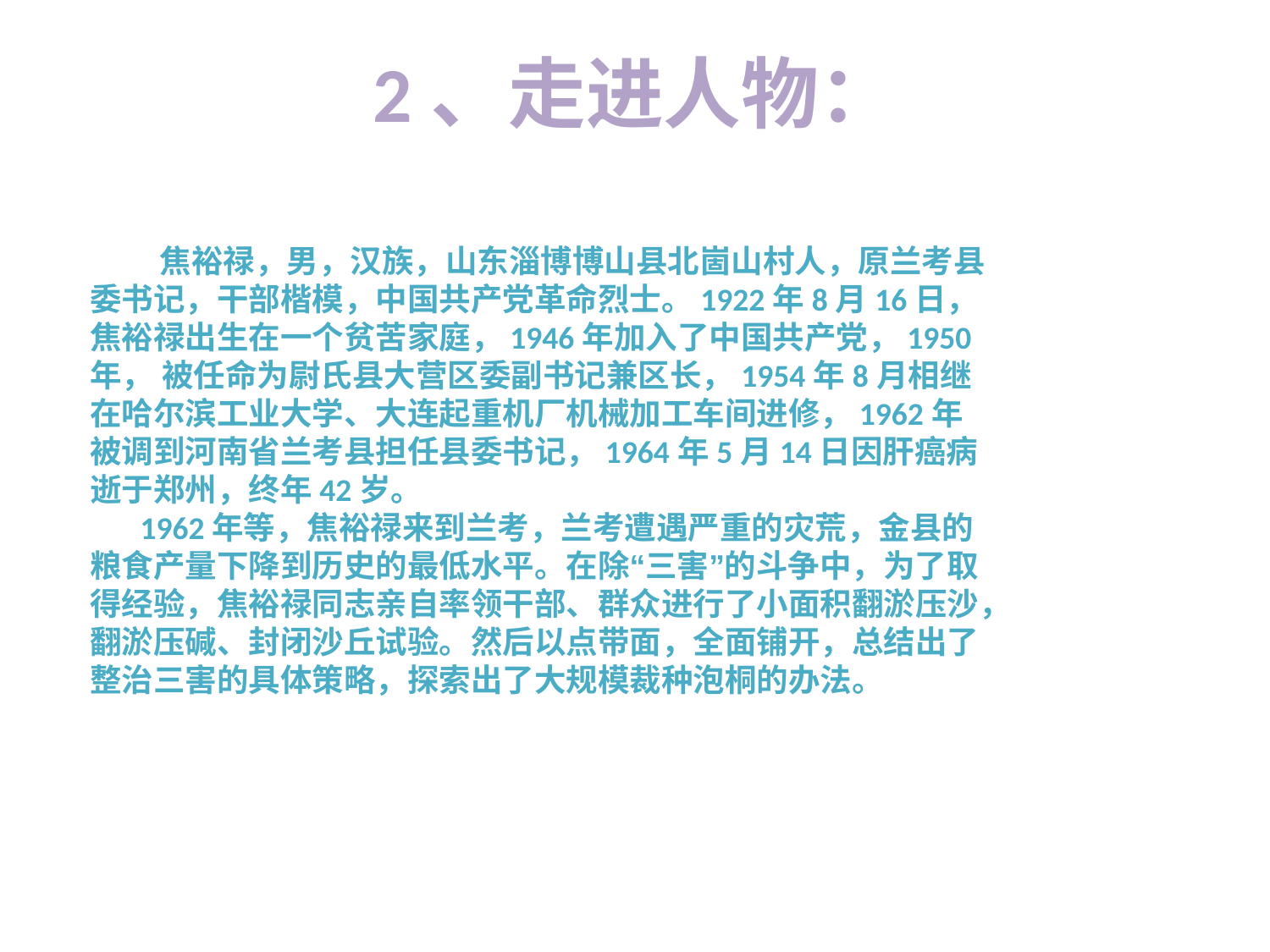

# 2、走进人物：

       焦裕禄，男，汉族，山东淄博博山县北崮山村人，原兰考县委书记，干部楷模，中国共产党革命烈士。1922年8月16日，焦裕禄出生在一个贫苦家庭，1946年加入了中国共产党，1950年， 被任命为尉氏县大营区委副书记兼区长，1954年8月相继在哈尔滨工业大学、大连起重机厂机械加工车间进修，1962年被调到河南省兰考县担任县委书记，1964年5月14日因肝癌病逝于郑州，终年42岁。
       1962年等，焦裕禄来到兰考，兰考遭遇严重的灾荒，金县的粮食产量下降到历史的最低水平。在除“三害”的斗争中，为了取得经验，焦裕禄同志亲自率领干部、群众进行了小面积翻淤压沙，翻淤压碱、封闭沙丘试验。然后以点带面，全面铺开，总结出了整治三害的具体策略，探索出了大规模裁种泡桐的办法。